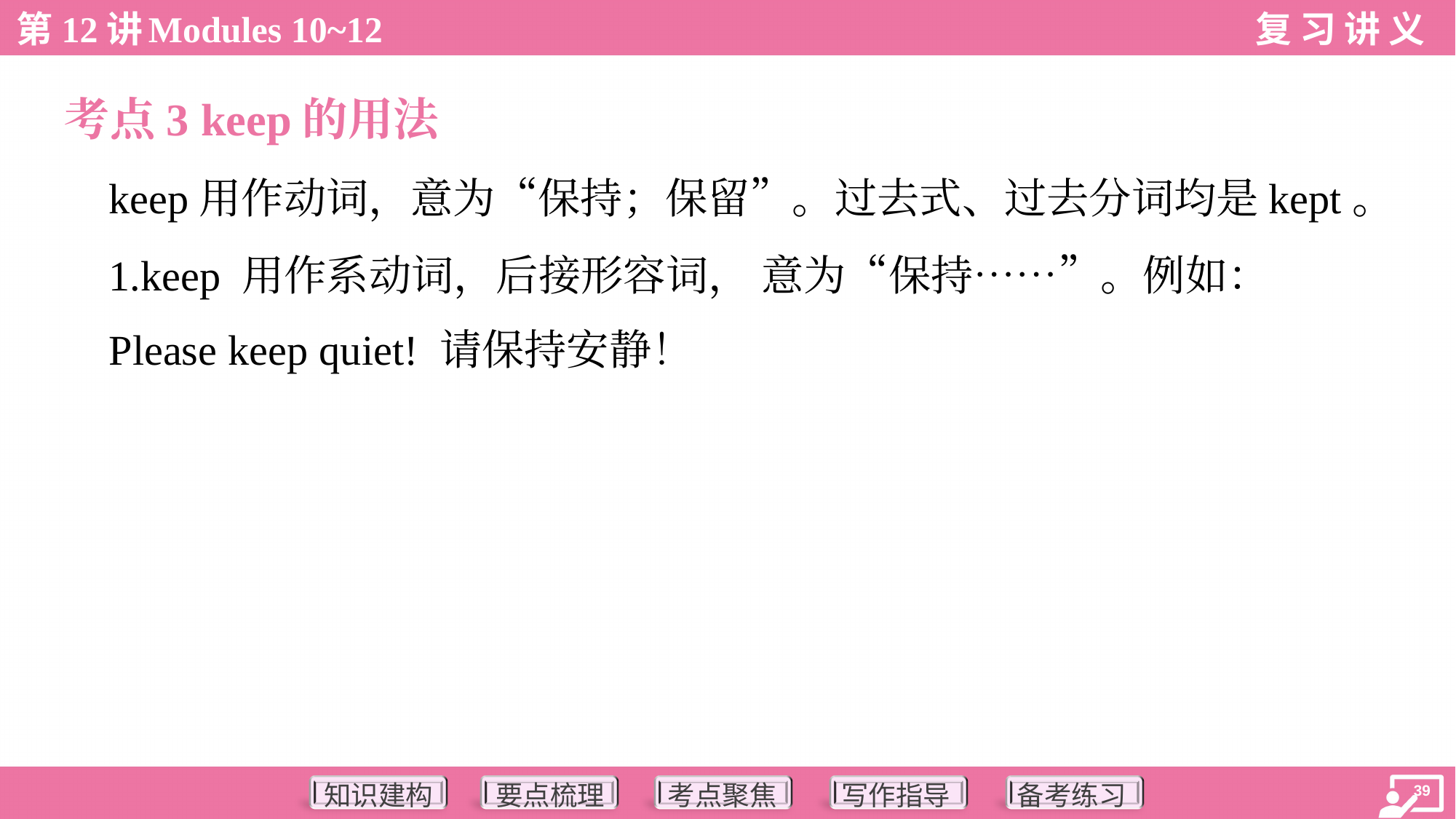

考点3 keep的用法
    keep用作动词，意为“保持；保留”。过去式、过去分词均是kept。
    1.keep 用作系动词，后接形容词， 意为“保持……”。例如：
    Please keep quiet! 请保持安静！